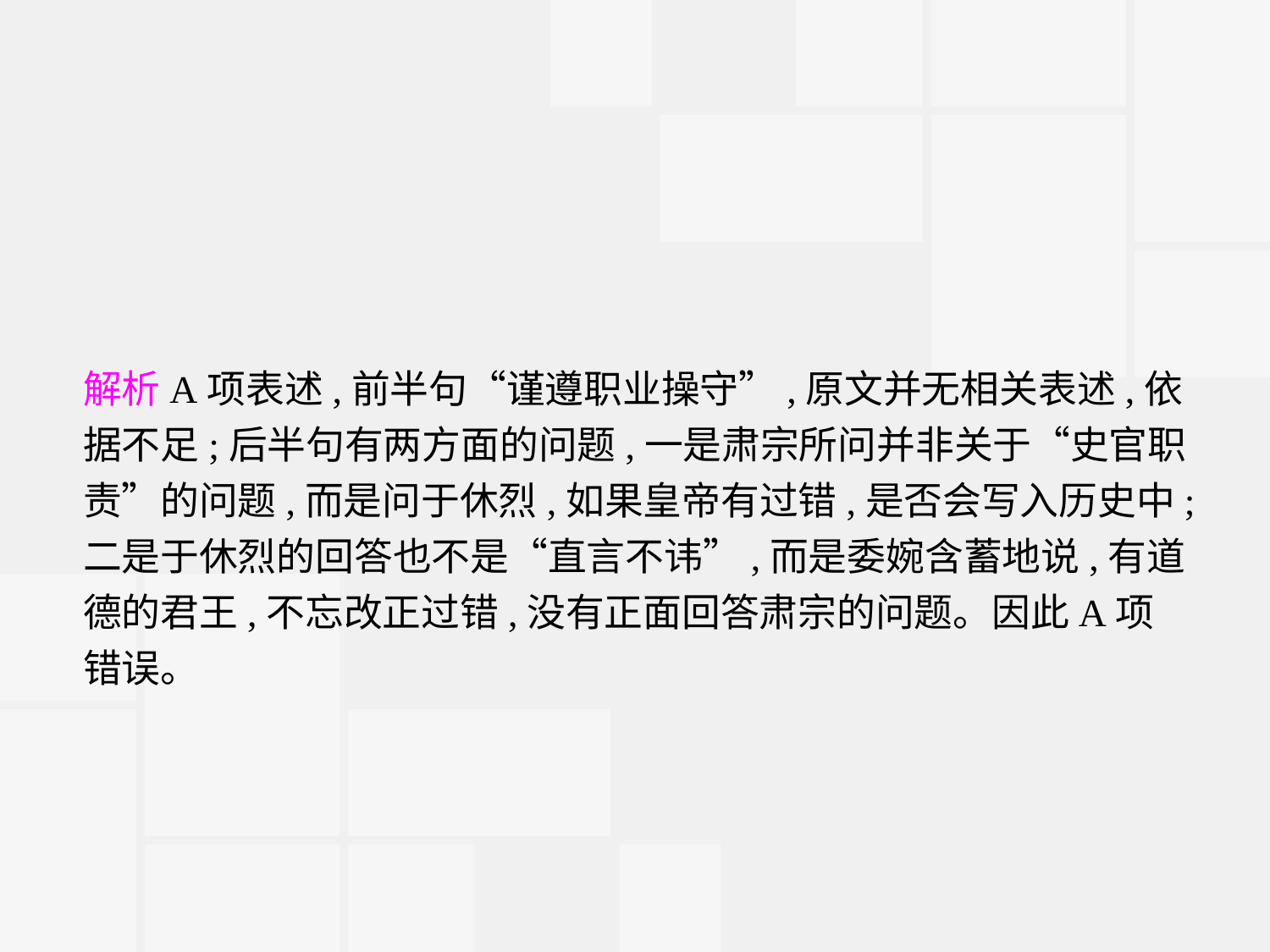

解析A项表述,前半句“谨遵职业操守”,原文并无相关表述,依据不足;后半句有两方面的问题,一是肃宗所问并非关于“史官职责”的问题,而是问于休烈,如果皇帝有过错,是否会写入历史中;二是于休烈的回答也不是“直言不讳”,而是委婉含蓄地说,有道德的君王,不忘改正过错,没有正面回答肃宗的问题。因此A项错误。